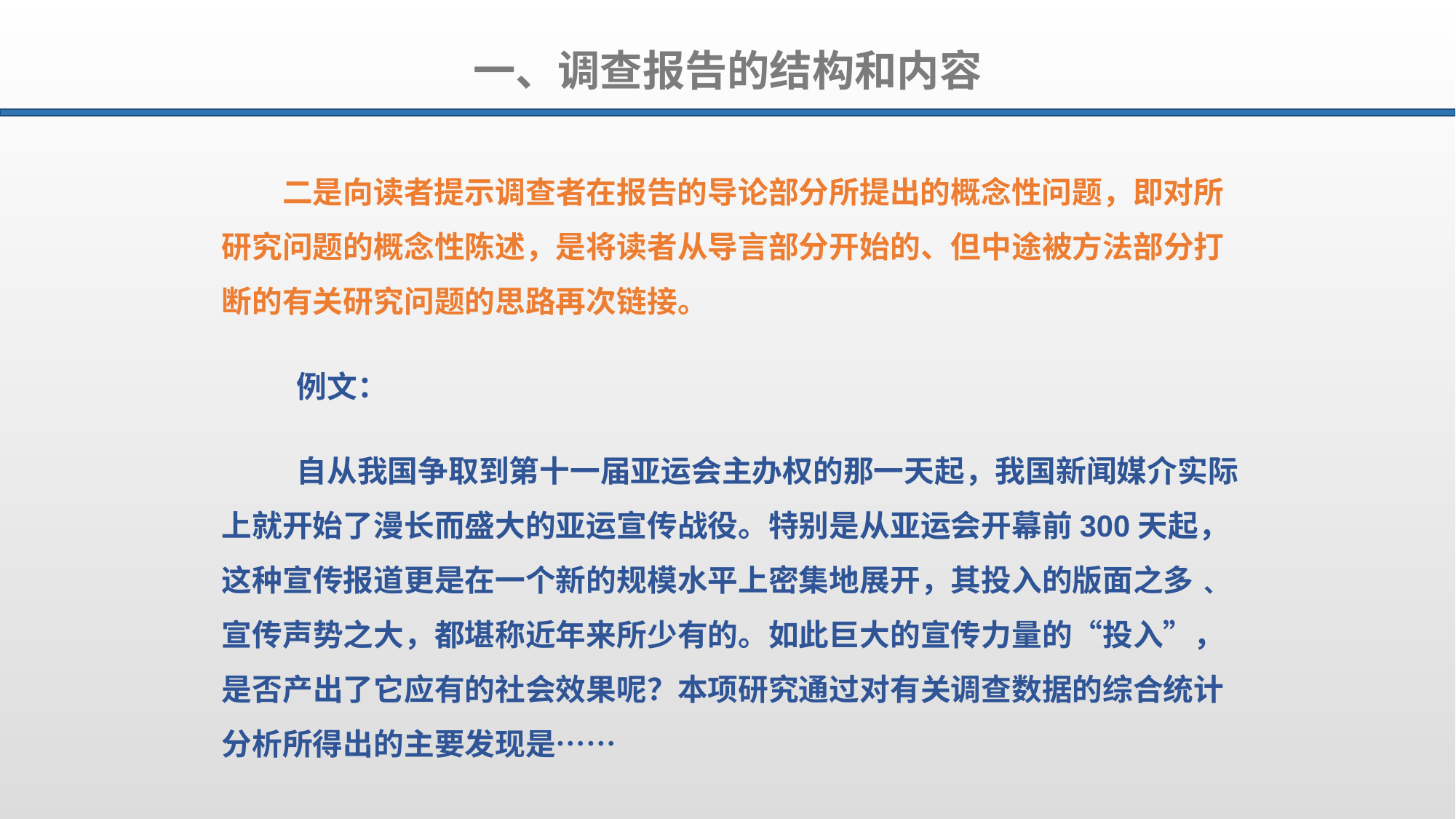

一、调查报告的结构和内容

二是向读者提示调查者在报告的导论部分所提出的概念性问题，即对所研究问题的概念性陈述，是将读者从导言部分开始的、但中途被方法部分打断的有关研究问题的思路再次链接。
 例文：
 自从我国争取到第十一届亚运会主办权的那一天起，我国新闻媒介实际上就开始了漫长而盛大的亚运宣传战役。特别是从亚运会开幕前300天起，这种宣传报道更是在一个新的规模水平上密集地展开，其投入的版面之多﹑宣传声势之大，都堪称近年来所少有的。如此巨大的宣传力量的“投入”，是否产出了它应有的社会效果呢？本项研究通过对有关调查数据的综合统计分析所得出的主要发现是……